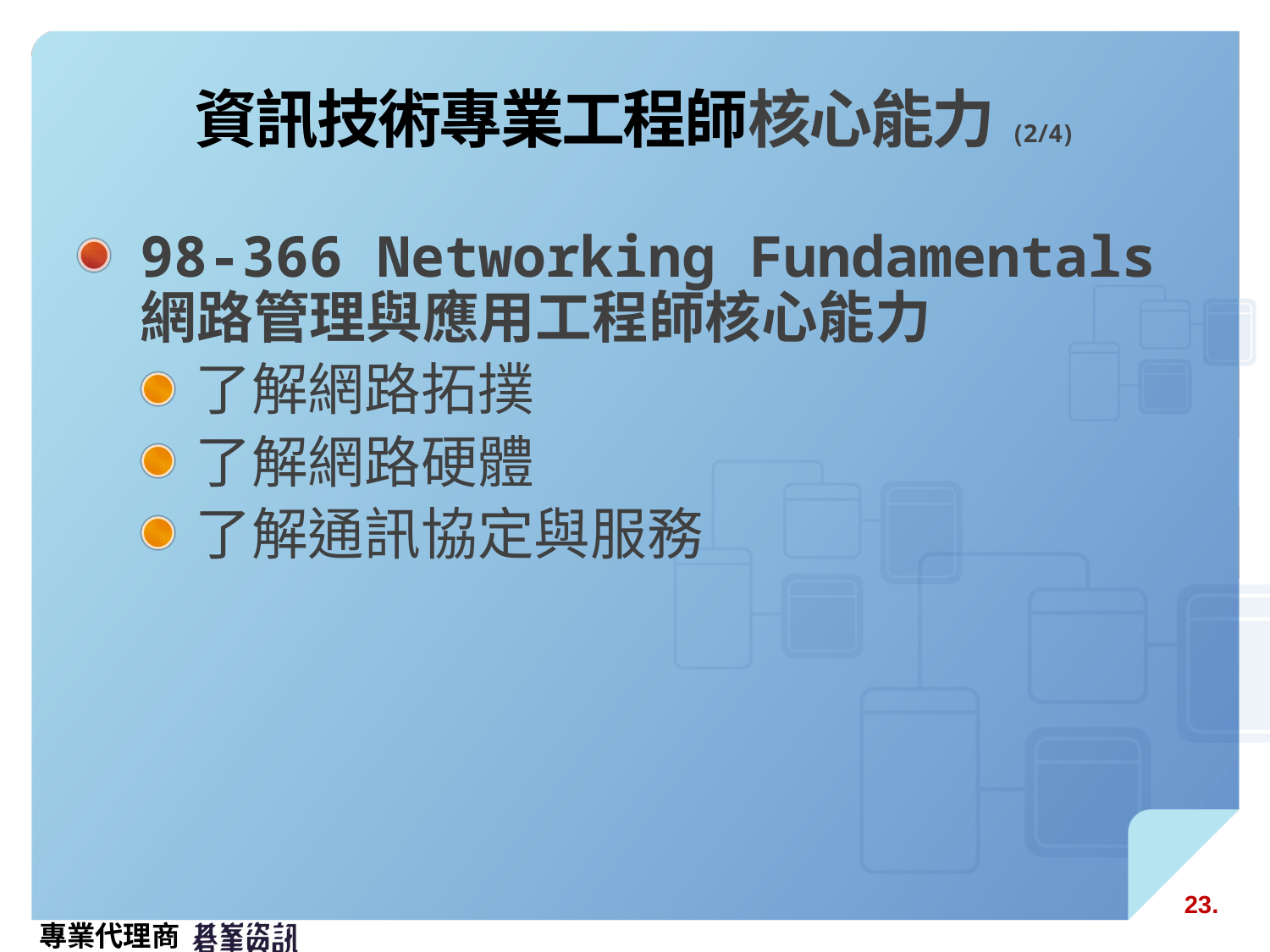

# 資訊技術專業工程師核心能力(2/4)
98-366 Networking Fundamentals 網路管理與應用工程師核心能力
了解網路拓撲
了解網路硬體
了解通訊協定與服務
23.